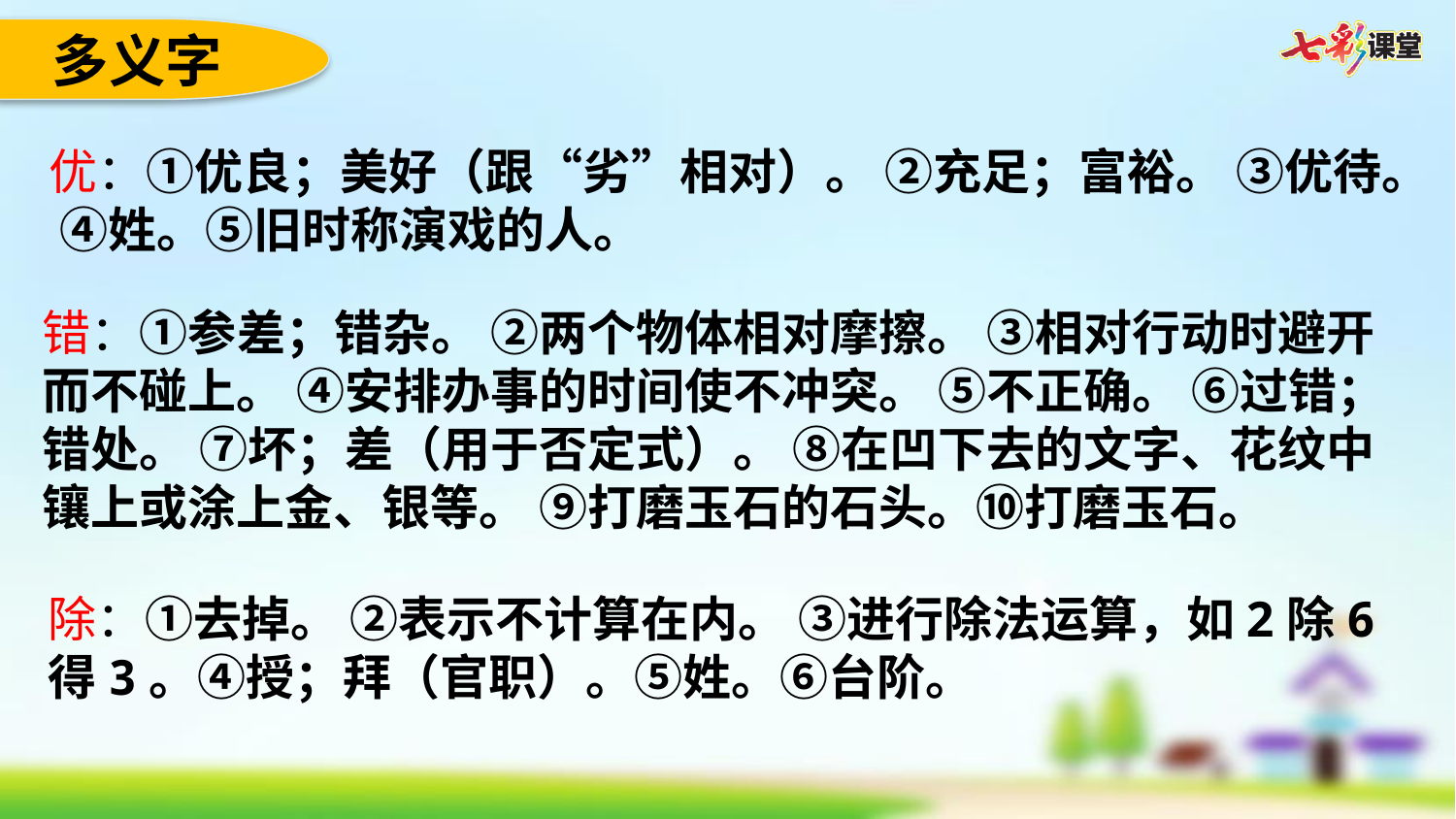

多义字
优：①优良；美好（跟“劣”相对）。 ②充足；富裕。 ③优待。 ④姓。⑤旧时称演戏的人。
错：①参差；错杂。 ②两个物体相对摩擦。 ③相对行动时避开而不碰上。 ④安排办事的时间使不冲突。 ⑤不正确。 ⑥过错；错处。 ⑦坏；差（用于否定式）。 ⑧在凹下去的文字、花纹中镶上或涂上金、银等。 ⑨打磨玉石的石头。⑩打磨玉石。
除：①去掉。 ②表示不计算在内。 ③进行除法运算，如2除6得3。④授；拜（官职）。⑤姓。⑥台阶。